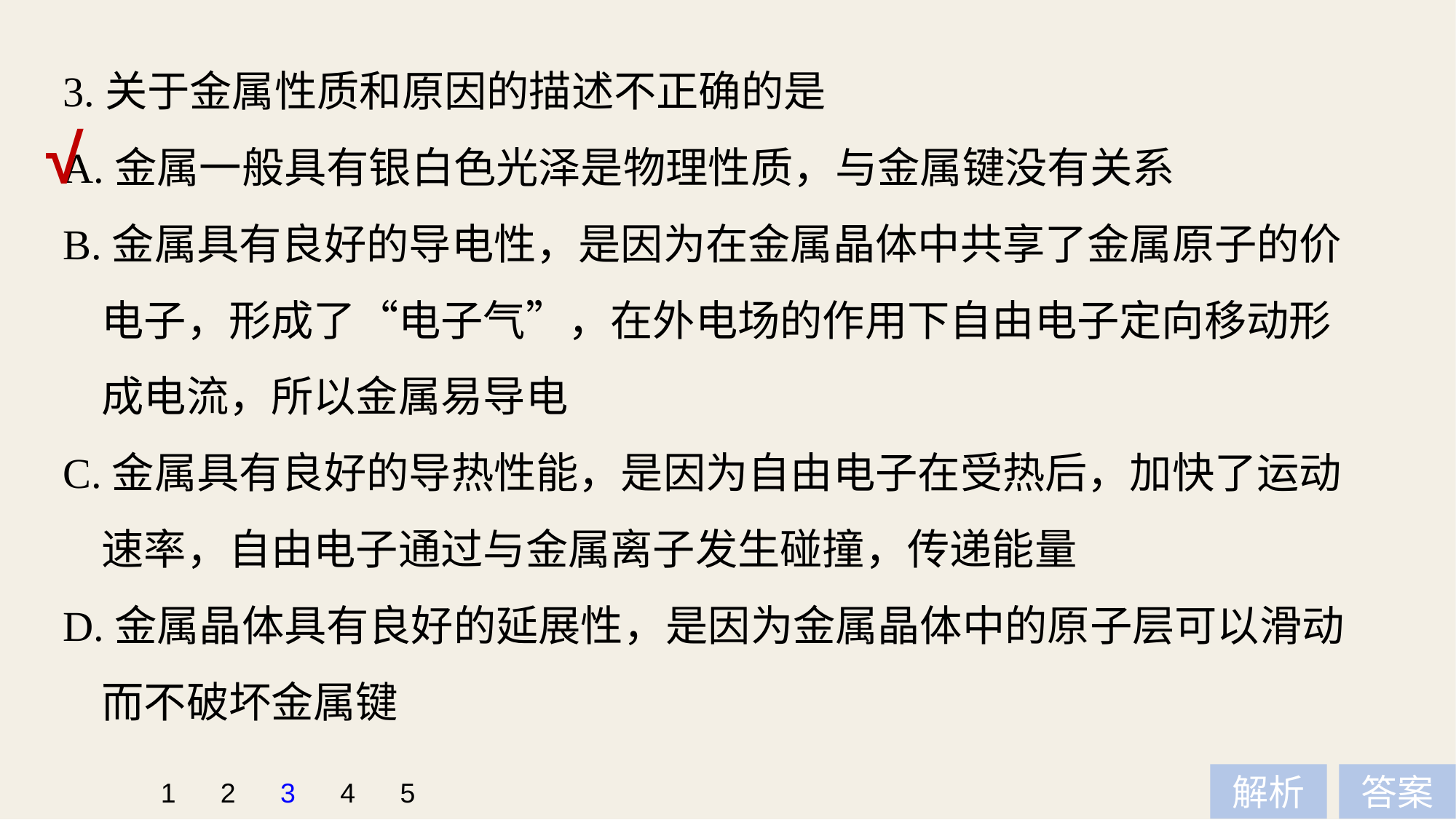

3.关于金属性质和原因的描述不正确的是
A.金属一般具有银白色光泽是物理性质，与金属键没有关系
B.金属具有良好的导电性，是因为在金属晶体中共享了金属原子的价
   电子，形成了“电子气”，在外电场的作用下自由电子定向移动形
   成电流，所以金属易导电
C.金属具有良好的导热性能，是因为自由电子在受热后，加快了运动
   速率，自由电子通过与金属离子发生碰撞，传递能量
D.金属晶体具有良好的延展性，是因为金属晶体中的原子层可以滑动
   而不破坏金属键
√
1
2
3
4
5
解析
答案